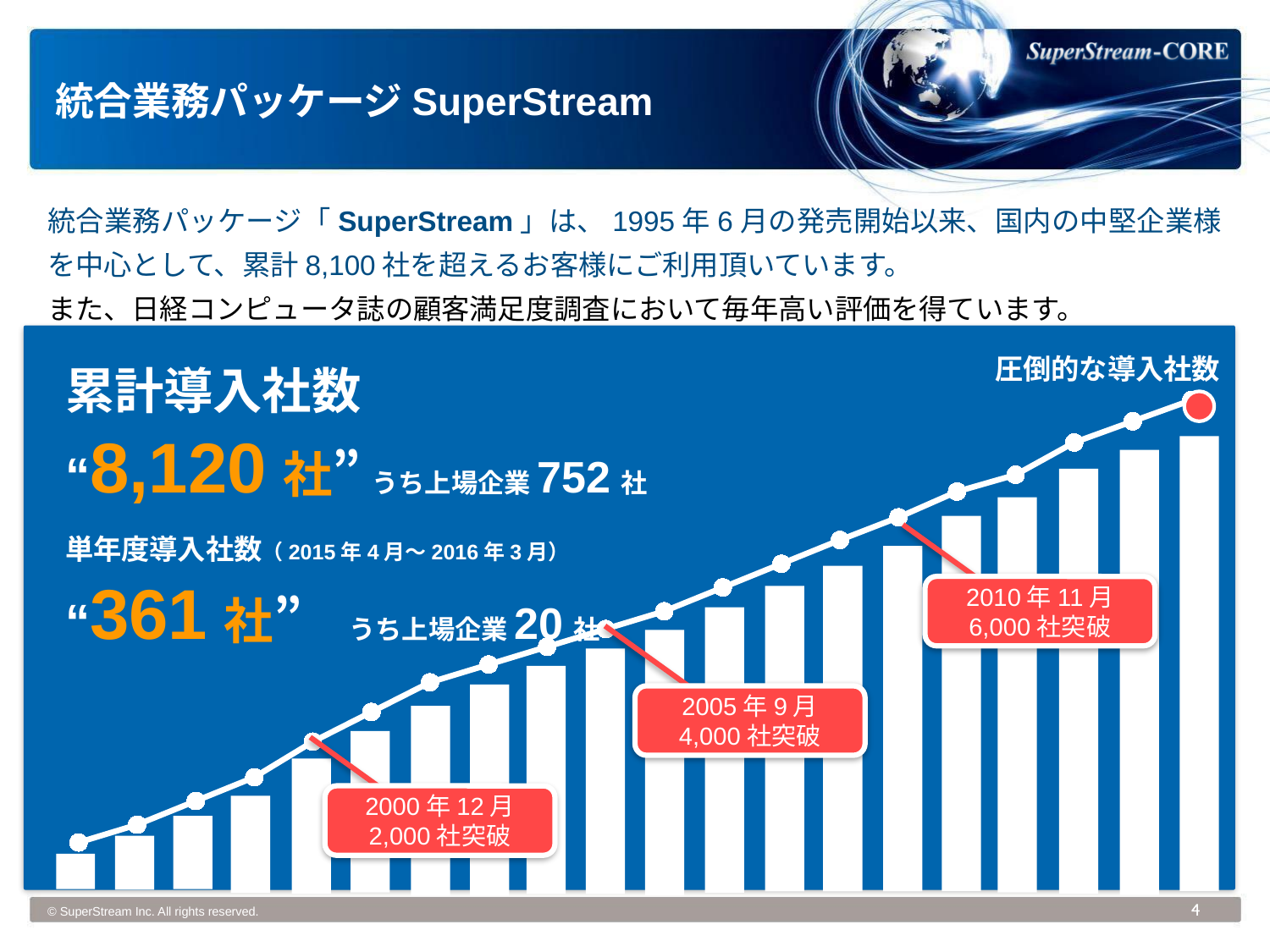

統合業務パッケージSuperStream
統合業務パッケージ「SuperStream」は、1995年6月の発売開始以来、国内の中堅企業様を中心として、累計8,100社を超えるお客様にご利用頂いています。
また、日経コンピュータ誌の顧客満足度調査において毎年高い評価を得ています。

圧倒的な導入社数
累計導入社数
“8,120社” うち上場企業752社

単年度導入社数（2015年4月～2016年3月）
“361社”	うち上場企業20社

### Chart

| Category | 列1 |
|---|---|
| 1996 | 300.0 |
| 1997 | 600.0 |
| 1998 | 1000.0 |
| 1999 | 1400.0 |
| 2000 | 2000.0 |
| 2001 | 2500.0 |
| 2002 | 3000.0 |
| 2003 | 3300.0 |
| 2004 | 3600.0 |
| 2005 | 3900.0 |
| 2006 | 4200.0 |
| 2007 | 4600.0 |
| 2008 | 5000.0 |
| 2009 | 5400.0 |
| 2010 | 5783.0 |
| 2011 | 6217.0 |
| 2012 | 6500.0 |
| 2013 | 7045.0 |
| 2014 | 7402.0 |
| 2015 | 7759.0 |

2010年11月
6,000社突破
2005年9月
4,000社突破
2000年12月
2,000社突破
© SuperStream Inc. All rights reserved.
4